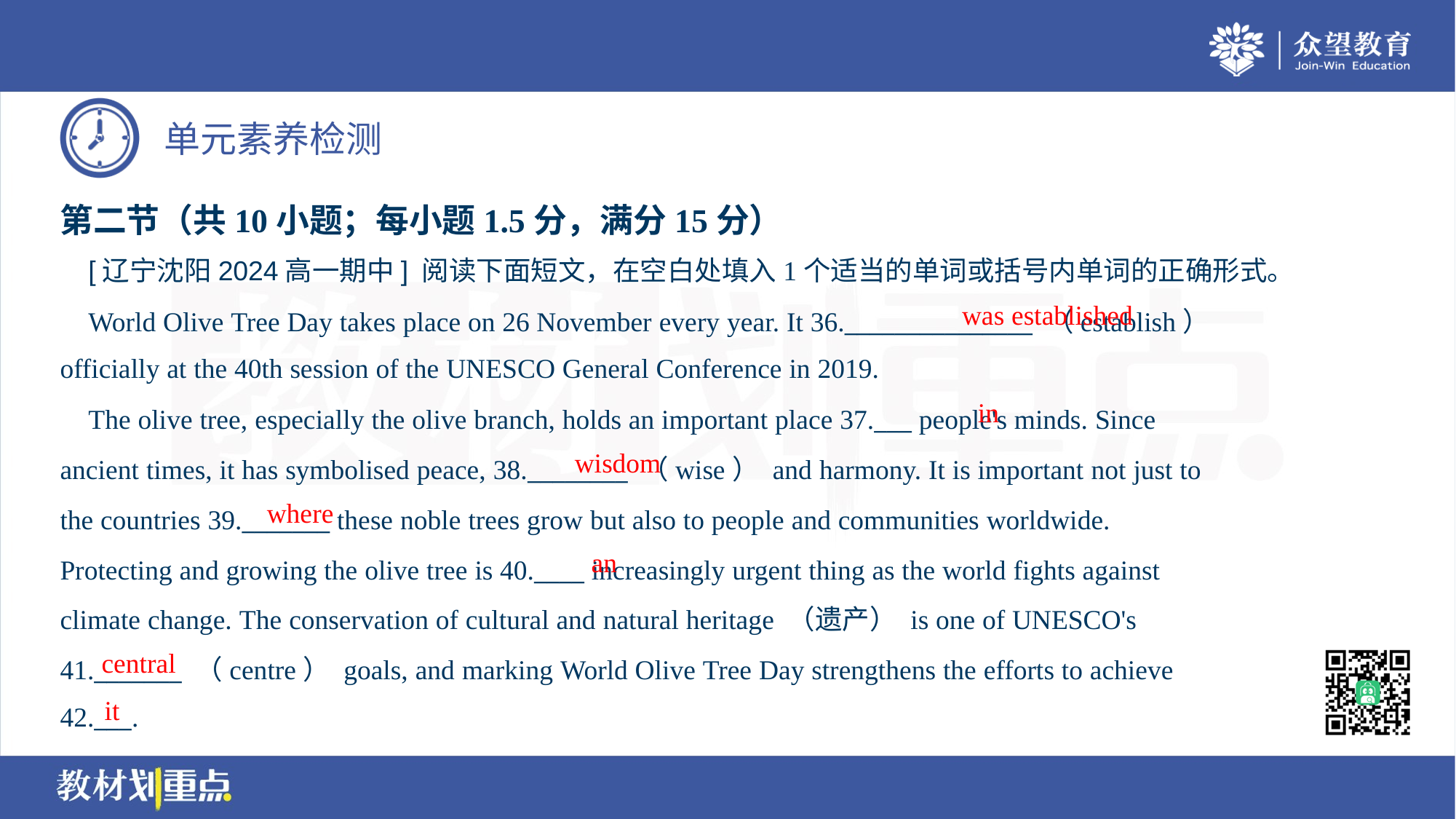

第二节（共10小题；每小题1.5分，满分15分）
    [辽宁沈阳2024高一期中] 阅读下面短文，在空白处填入1个适当的单词或括号内单词的正确形式。
was established
    World Olive Tree Day takes place on 26 November every year. It 36._______________ （establish）
officially at the 40th session of the UNESCO General Conference in 2019.
in
    The olive tree, especially the olive branch, holds an important place 37.___ people's minds. Since
ancient times, it has symbolised peace, 38.________ （wise） and harmony. It is important not just to
the countries 39._______ these noble trees grow but also to people and communities worldwide.
Protecting and growing the olive tree is 40.____ increasingly urgent thing as the world fights against
climate change. The conservation of cultural and natural heritage （遗产） is one of UNESCO's
41._______ （centre） goals, and marking World Olive Tree Day strengthens the efforts to achieve
42.___.
wisdom
where
an
central
it